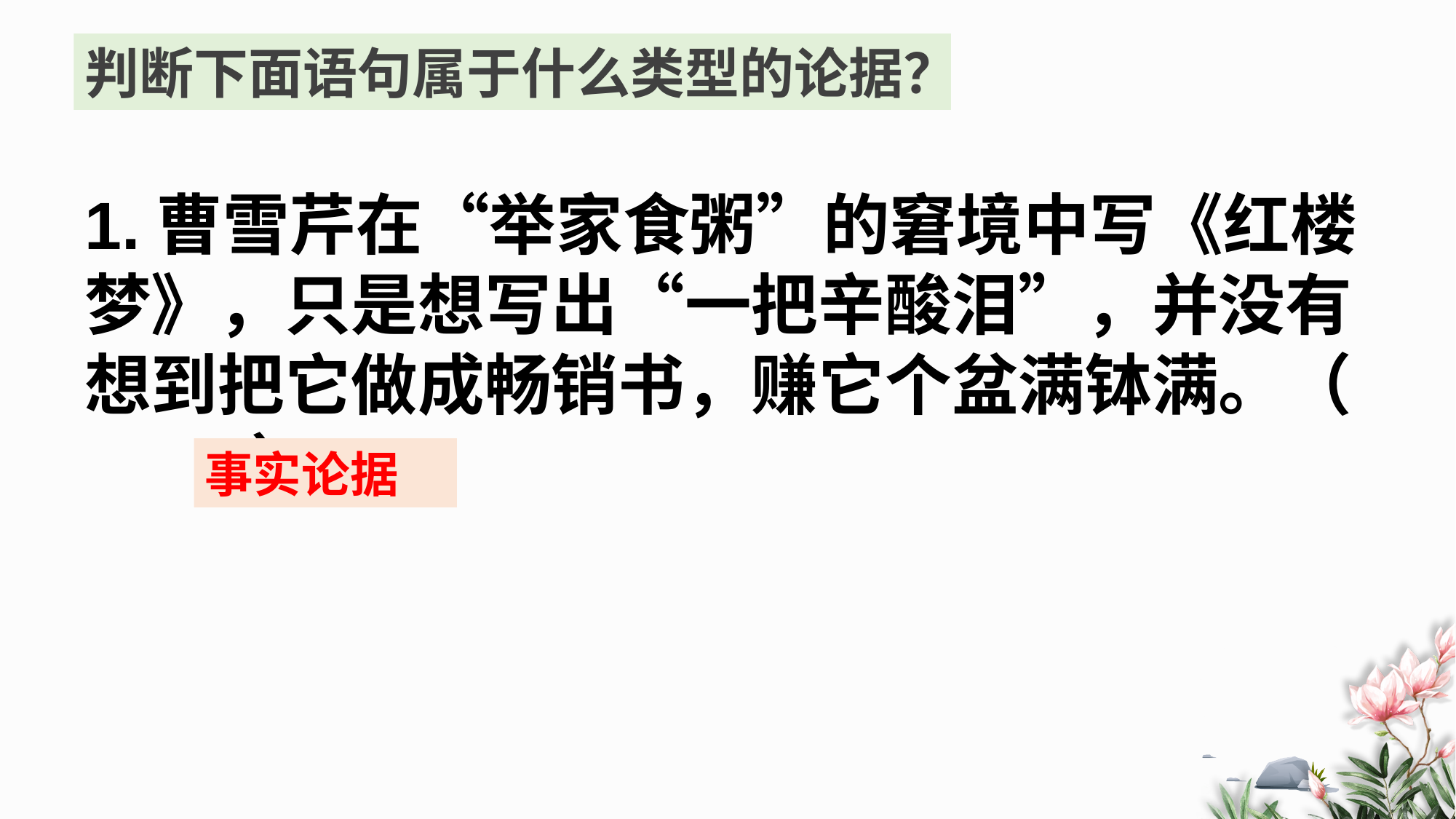

判断下面语句属于什么类型的论据？
1.曹雪芹在“举家食粥”的窘境中写《红楼梦》，只是想写出“一把辛酸泪”，并没有想到把它做成畅销书，赚它个盆满钵满。（             ）
事实论据